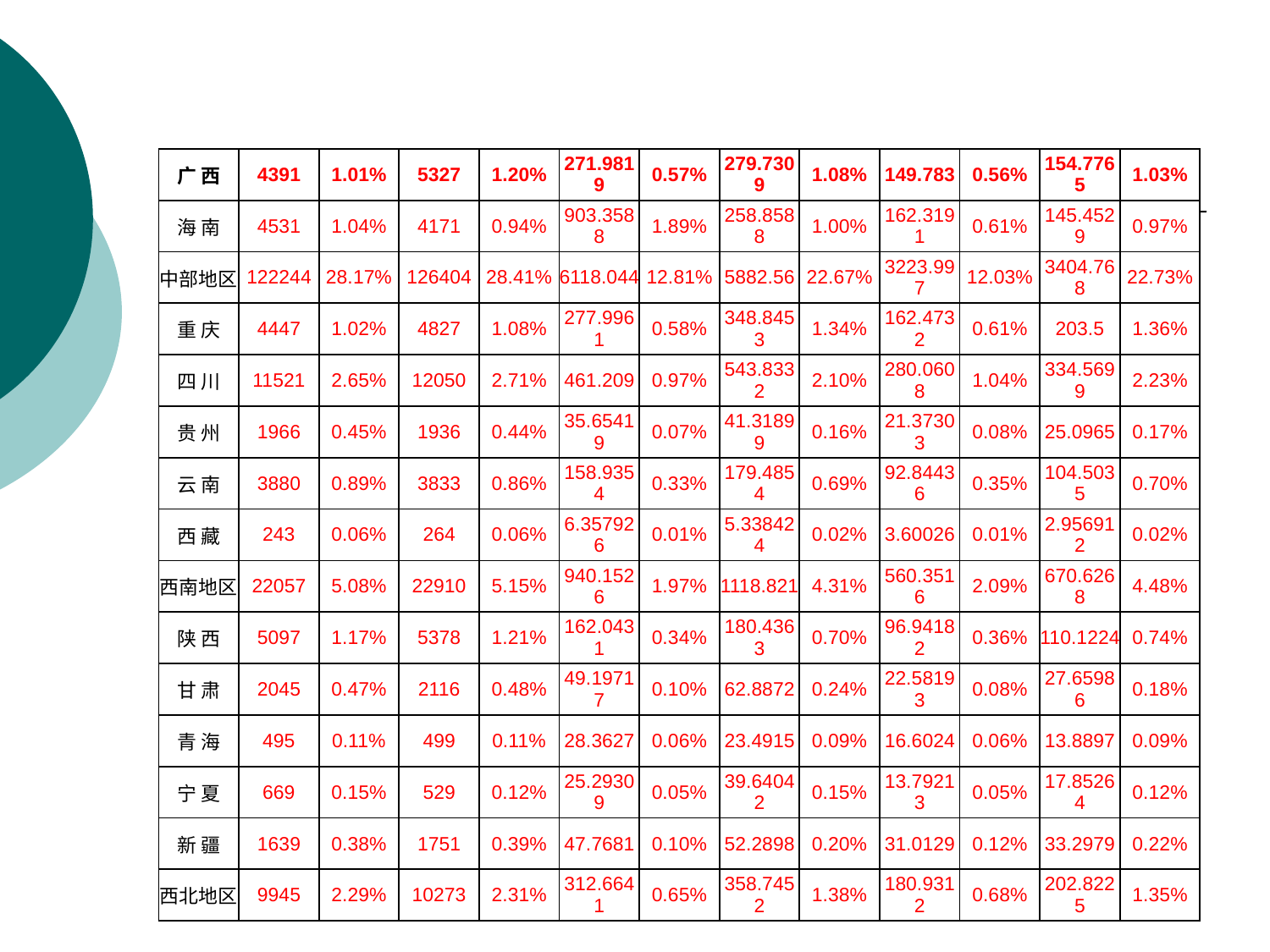

| 广 西 | 4391 | 1.01% | 5327 | 1.20% | 271.9819 | 0.57% | 279.7309 | 1.08% | 149.783 | 0.56% | 154.7765 | 1.03% |
| --- | --- | --- | --- | --- | --- | --- | --- | --- | --- | --- | --- | --- |
| 海 南 | 4531 | 1.04% | 4171 | 0.94% | 903.3588 | 1.89% | 258.8588 | 1.00% | 162.3191 | 0.61% | 145.4529 | 0.97% |
| 中部地区 | 122244 | 28.17% | 126404 | 28.41% | 6118.044 | 12.81% | 5882.56 | 22.67% | 3223.997 | 12.03% | 3404.768 | 22.73% |
| 重 庆 | 4447 | 1.02% | 4827 | 1.08% | 277.9961 | 0.58% | 348.8453 | 1.34% | 162.4732 | 0.61% | 203.5 | 1.36% |
| 四 川 | 11521 | 2.65% | 12050 | 2.71% | 461.209 | 0.97% | 543.8332 | 2.10% | 280.0608 | 1.04% | 334.5699 | 2.23% |
| 贵 州 | 1966 | 0.45% | 1936 | 0.44% | 35.65419 | 0.07% | 41.31899 | 0.16% | 21.37303 | 0.08% | 25.0965 | 0.17% |
| 云 南 | 3880 | 0.89% | 3833 | 0.86% | 158.9354 | 0.33% | 179.4854 | 0.69% | 92.84436 | 0.35% | 104.5035 | 0.70% |
| 西 藏 | 243 | 0.06% | 264 | 0.06% | 6.357926 | 0.01% | 5.338424 | 0.02% | 3.60026 | 0.01% | 2.956912 | 0.02% |
| 西南地区 | 22057 | 5.08% | 22910 | 5.15% | 940.1526 | 1.97% | 1118.821 | 4.31% | 560.3516 | 2.09% | 670.6268 | 4.48% |
| 陕 西 | 5097 | 1.17% | 5378 | 1.21% | 162.0431 | 0.34% | 180.4363 | 0.70% | 96.94182 | 0.36% | 110.1224 | 0.74% |
| 甘 肃 | 2045 | 0.47% | 2116 | 0.48% | 49.19717 | 0.10% | 62.8872 | 0.24% | 22.58193 | 0.08% | 27.65986 | 0.18% |
| 青 海 | 495 | 0.11% | 499 | 0.11% | 28.3627 | 0.06% | 23.4915 | 0.09% | 16.6024 | 0.06% | 13.8897 | 0.09% |
| 宁 夏 | 669 | 0.15% | 529 | 0.12% | 25.29309 | 0.05% | 39.64042 | 0.15% | 13.79213 | 0.05% | 17.85264 | 0.12% |
| 新 疆 | 1639 | 0.38% | 1751 | 0.39% | 47.7681 | 0.10% | 52.2898 | 0.20% | 31.0129 | 0.12% | 33.2979 | 0.22% |
| 西北地区 | 9945 | 2.29% | 10273 | 2.31% | 312.6641 | 0.65% | 358.7452 | 1.38% | 180.9312 | 0.68% | 202.8225 | 1.35% |